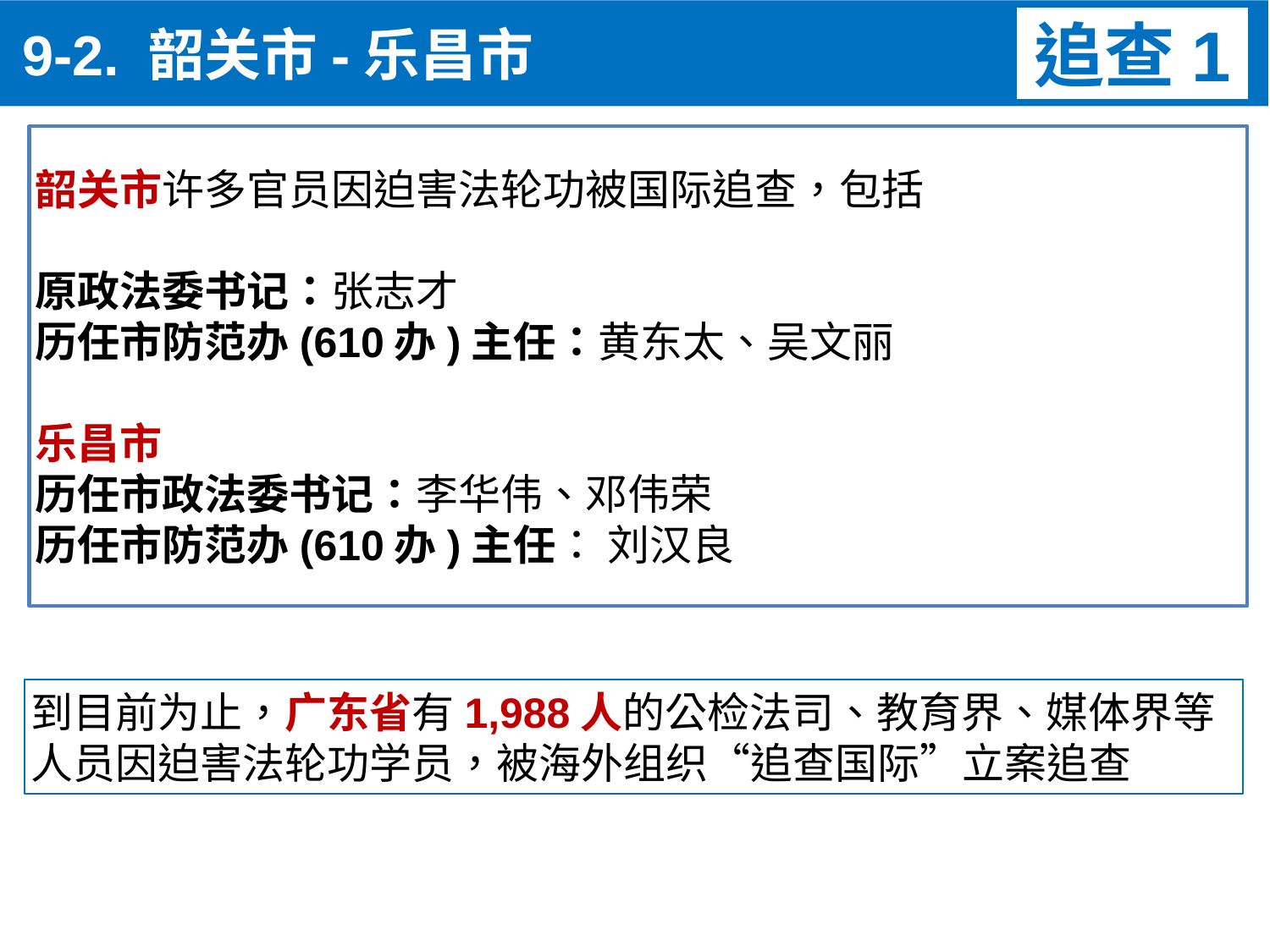

追查1

 9-2. 韶关市-乐昌市

韶关市许多官员因迫害法轮功被国际追查，包括

原政法委书记：张志才
历任市防范办(610办)主任：黄东太、吴文丽

乐昌市
历任市政法委书记：李华伟、邓伟荣
历任市防范办(610办)主任： 刘汉良
到目前为止，广东省有1,988人的公检法司、教育界、媒体界等人员因迫害法轮功学员，被海外组织“追查国际”立案追查